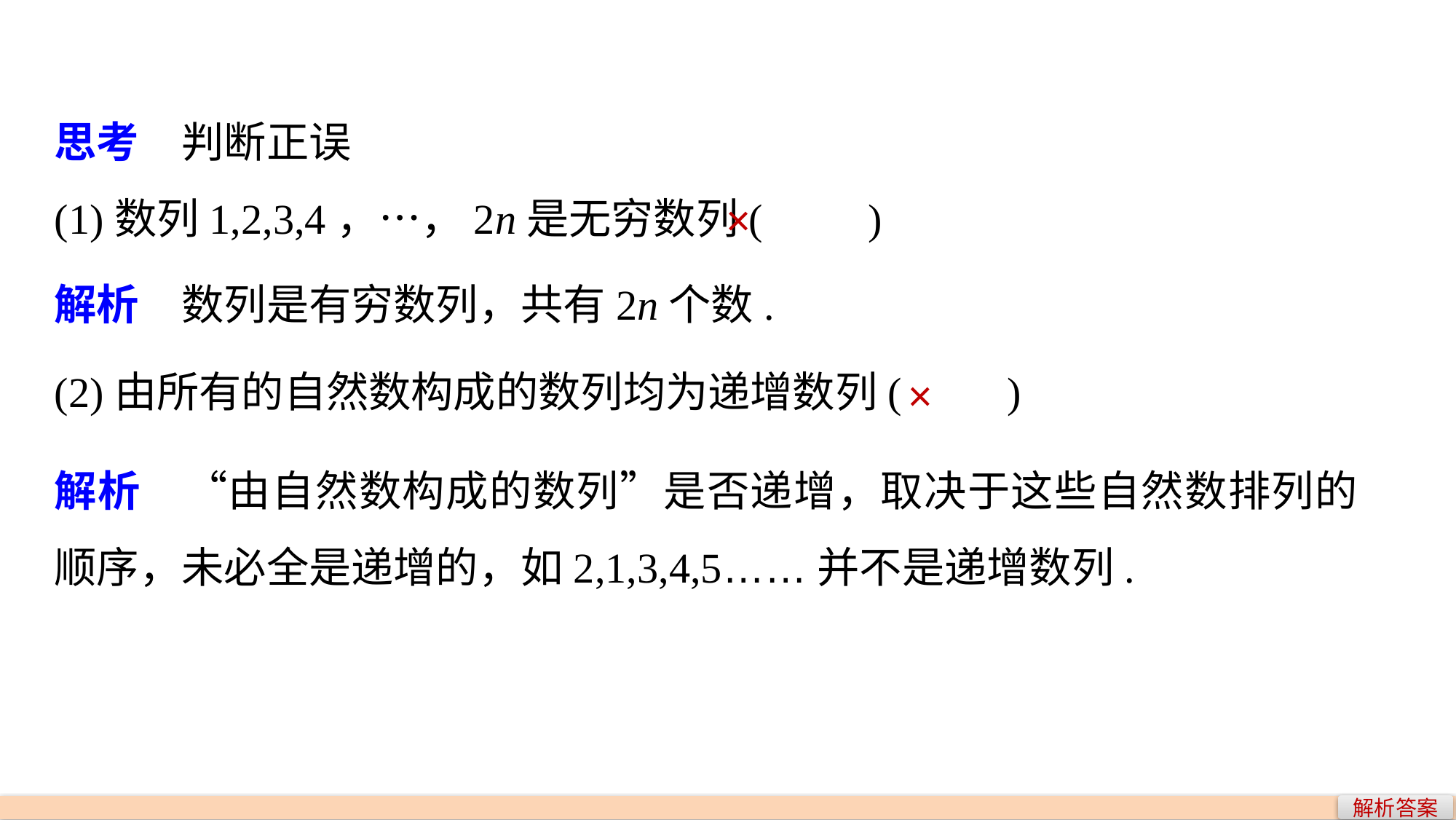

思考　判断正误
(1)数列1,2,3,4，…，2n是无穷数列(　　)
×
解析　数列是有穷数列，共有2n个数.
(2)由所有的自然数构成的数列均为递增数列(　　)
×
解析　“由自然数构成的数列”是否递增，取决于这些自然数排列的顺序，未必全是递增的，如2,1,3,4,5……并不是递增数列.
解析答案